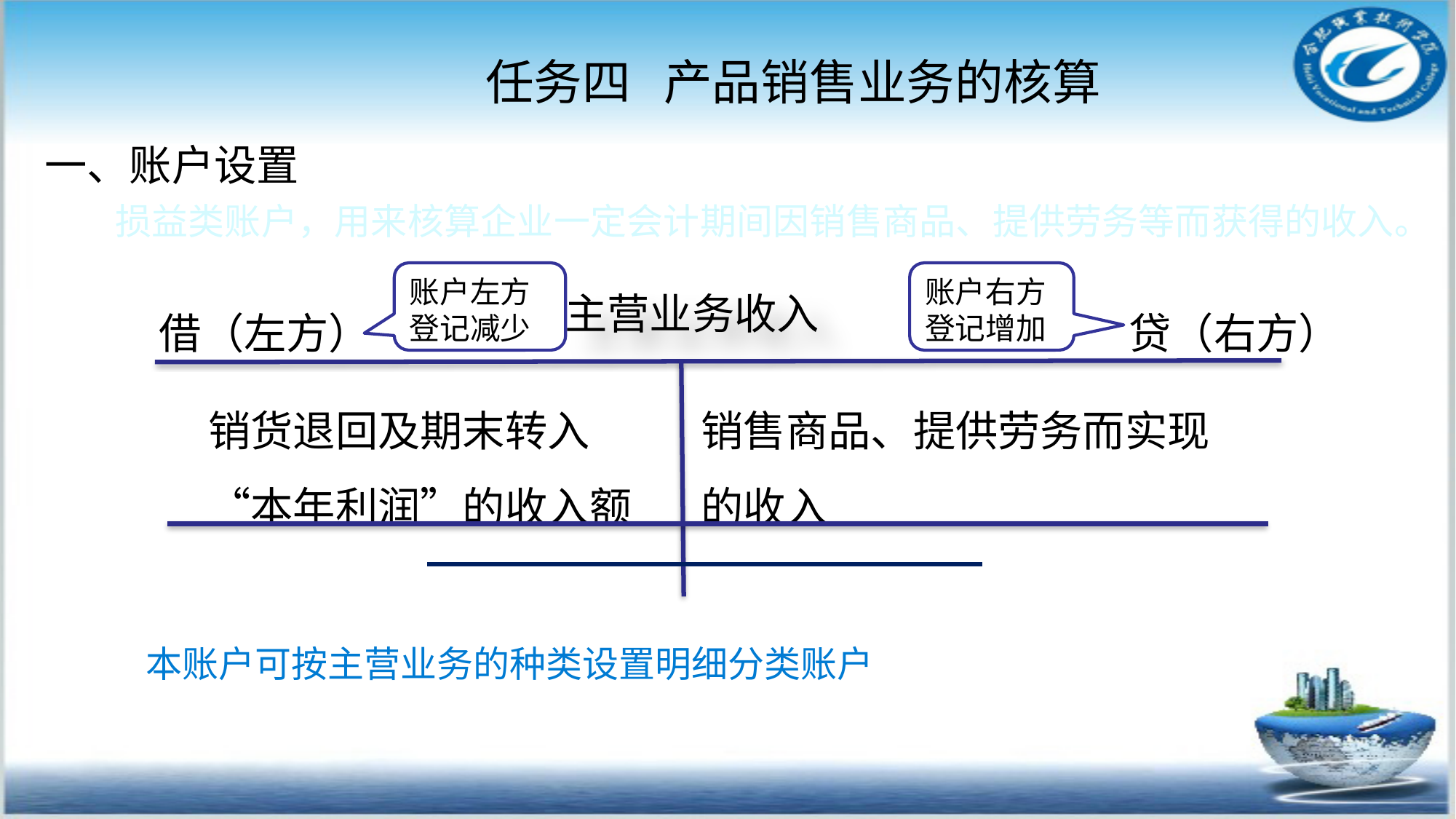

任务四   产品销售业务的核算
#
一、账户设置
   损益类账户，用来核算企业一定会计期间因销售商品、提供劳务等而获得的收入。
账户左方登记减少
账户右方登记增加
主营业务收入
借（左方）
贷（右方）
销货退回及期末转入“本年利润”的收入额
销售商品、提供劳务而实现的收入
本账户可按主营业务的种类设置明细分类账户